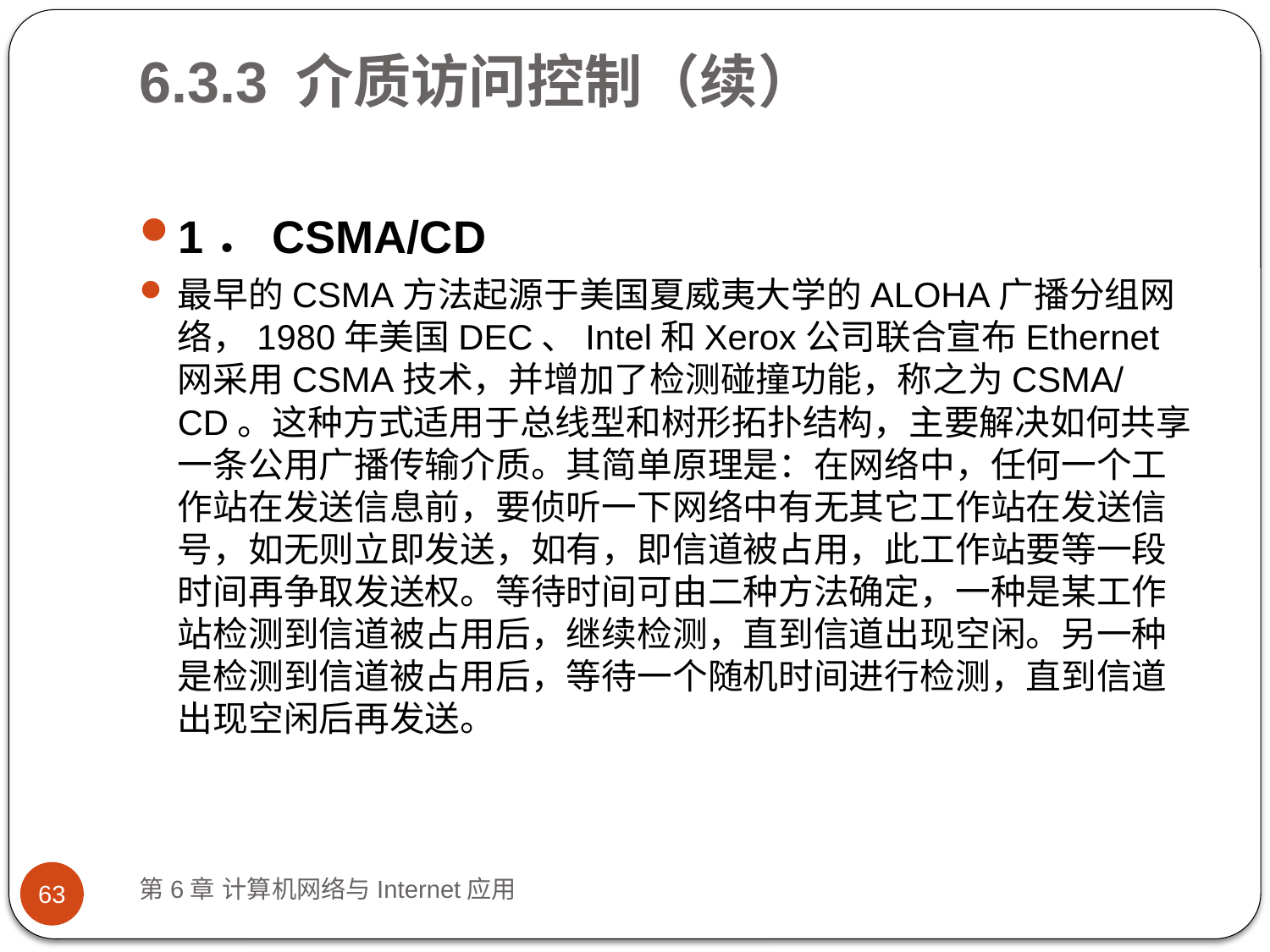

# 6.3.3 介质访问控制（续）
1．CSMA/CD
最早的CSMA方法起源于美国夏威夷大学的ALOHA广播分组网络，1980年美国DEC、Intel和Xerox公司联合宣布Ethernet网采用CSMA技术，并增加了检测碰撞功能，称之为CSMA/CD。这种方式适用于总线型和树形拓扑结构，主要解决如何共享一条公用广播传输介质。其简单原理是：在网络中，任何一个工作站在发送信息前，要侦听一下网络中有无其它工作站在发送信号，如无则立即发送，如有，即信道被占用，此工作站要等一段时间再争取发送权。等待时间可由二种方法确定，一种是某工作站检测到信道被占用后，继续检测，直到信道出现空闲。另一种是检测到信道被占用后，等待一个随机时间进行检测，直到信道出现空闲后再发送。
第6章 计算机网络与Internet应用
63